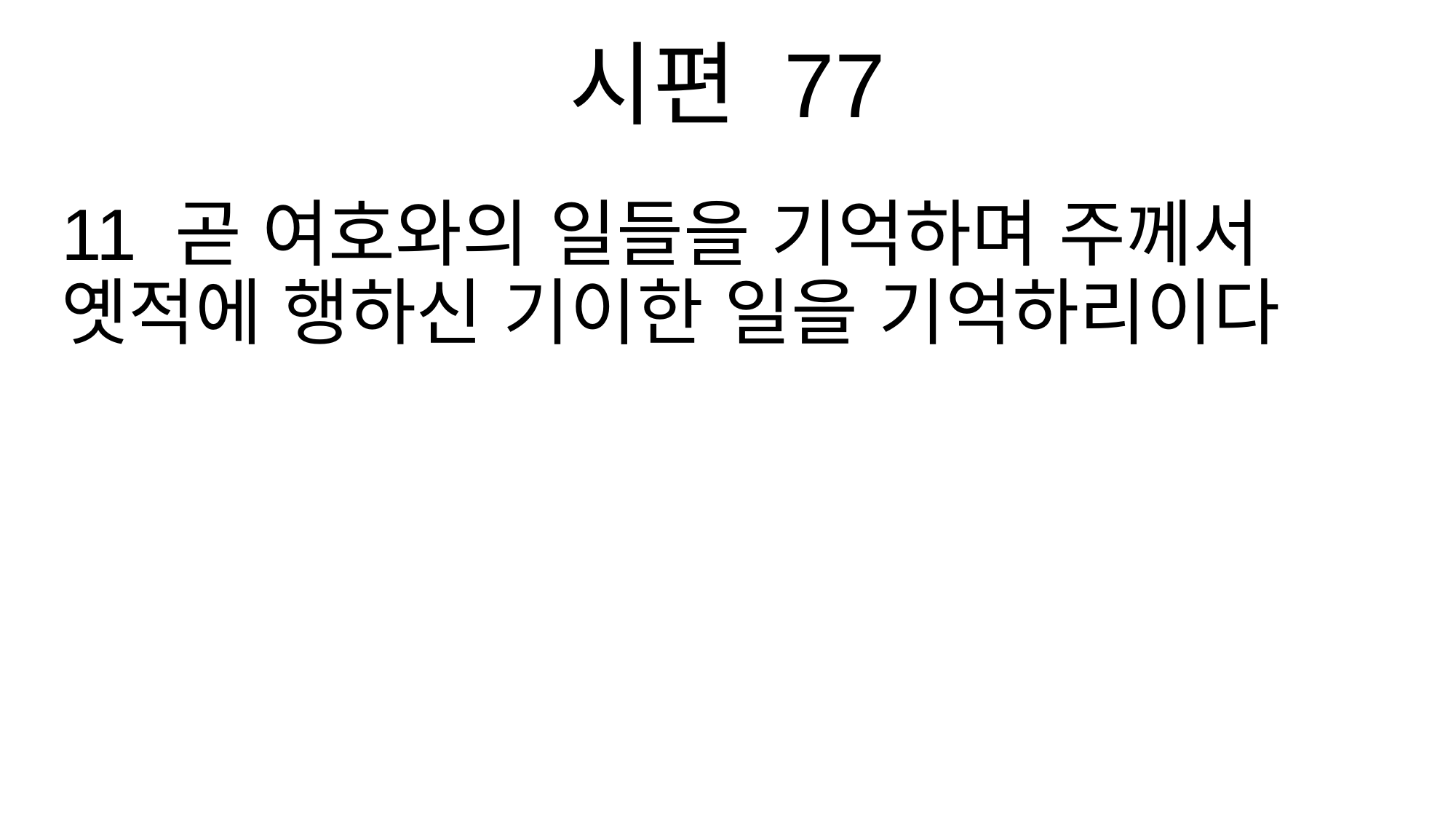

시편 77
11 곧 여호와의 일들을 기억하며 주께서 옛적에 행하신 기이한 일을 기억하리이다